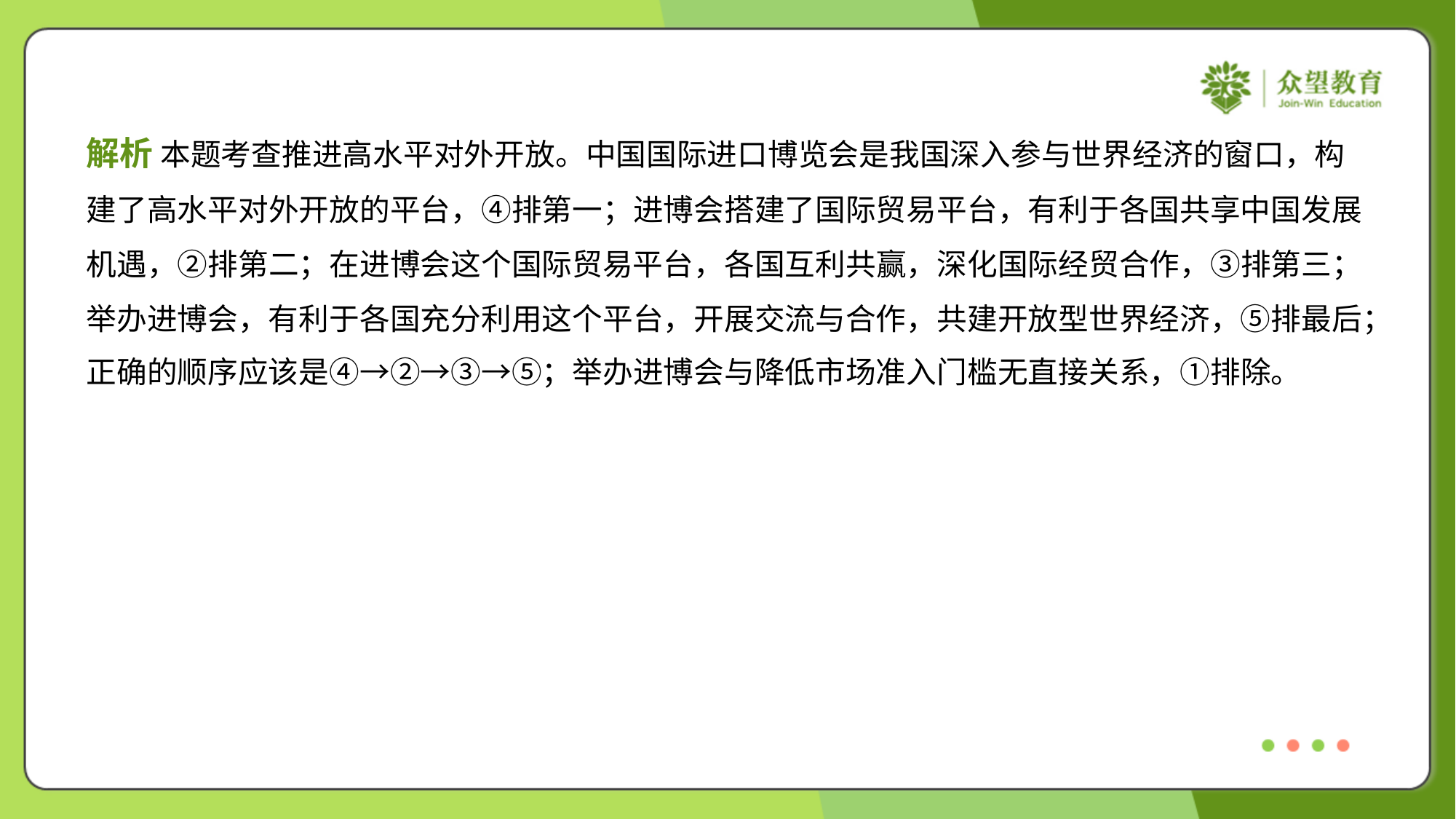

解析 本题考查推进高水平对外开放。中国国际进口博览会是我国深入参与世界经济的窗口，构
建了高水平对外开放的平台，④排第一；进博会搭建了国际贸易平台，有利于各国共享中国发展
机遇，②排第二；在进博会这个国际贸易平台，各国互利共赢，深化国际经贸合作，③排第三；
举办进博会，有利于各国充分利用这个平台，开展交流与合作，共建开放型世界经济，⑤排最后；
正确的顺序应该是④→②→③→⑤；举办进博会与降低市场准入门槛无直接关系，①排除。